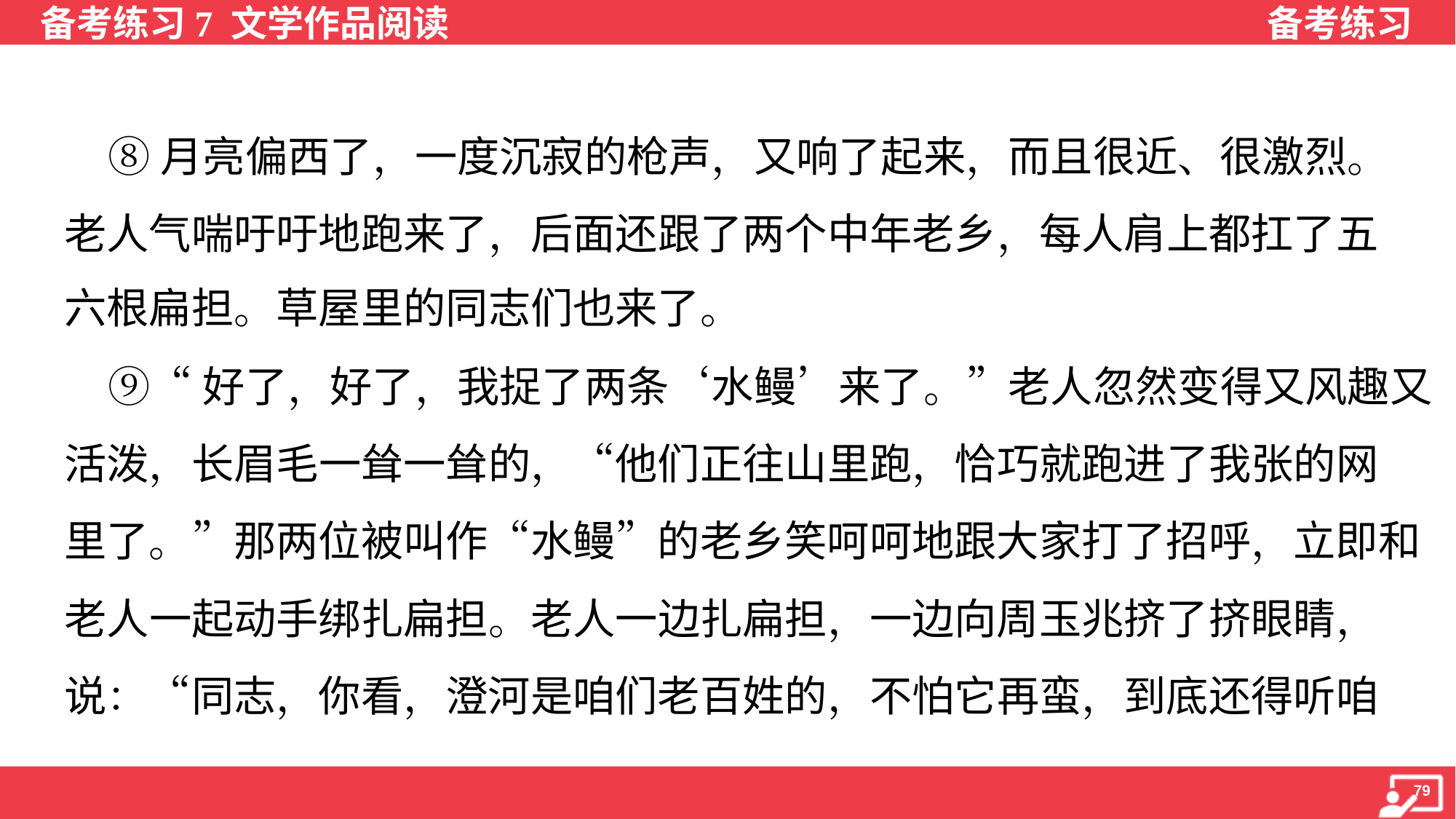

⑧月亮偏西了，一度沉寂的枪声，又响了起来，而且很近、很激烈。
老人气喘吁吁地跑来了，后面还跟了两个中年老乡，每人肩上都扛了五
六根扁担。草屋里的同志们也来了。
    ⑨“好了，好了，我捉了两条‘水鳗’来了。”老人忽然变得又风趣又
活泼，长眉毛一耸一耸的，“他们正往山里跑，恰巧就跑进了我张的网
里了。”那两位被叫作“水鳗”的老乡笑呵呵地跟大家打了招呼，立即和
老人一起动手绑扎扁担。老人一边扎扁担，一边向周玉兆挤了挤眼睛，
说：“同志，你看，澄河是咱们老百姓的，不怕它再蛮，到底还得听咱